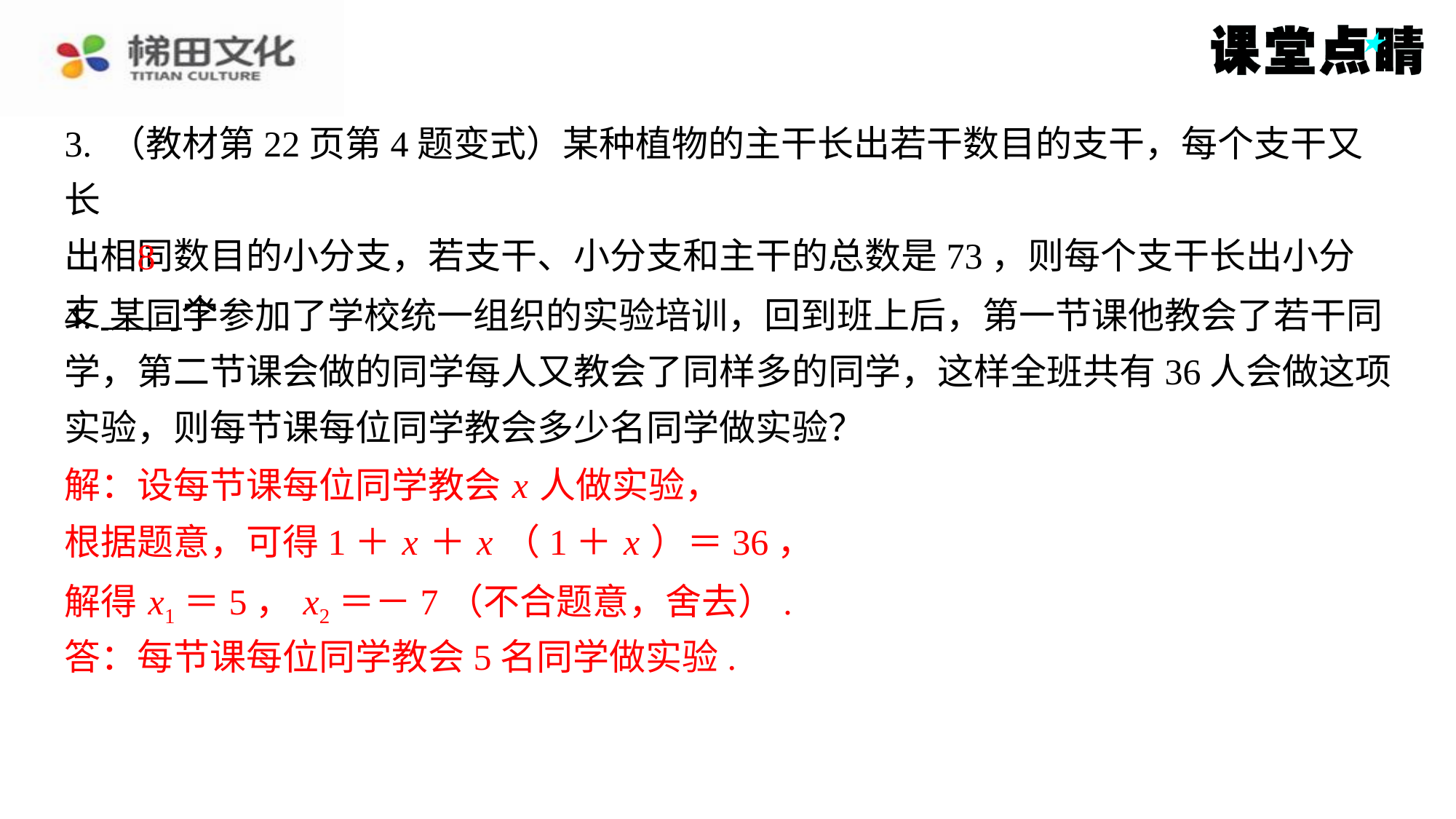

3. （教材第22页第4题变式）某种植物的主干长出若干数目的支干，每个支干又长
出相同数目的小分支，若支干、小分支和主干的总数是73，则每个支干长出小分
支            个.
8
4. 某同学参加了学校统一组织的实验培训，回到班上后，第一节课他教会了若干同
学，第二节课会做的同学每人又教会了同样多的同学，这样全班共有36人会做这项
实验，则每节课每位同学教会多少名同学做实验？
解：设每节课每位同学教会 x 人做实验，
解：设每节课每位同学教会 x 人做实验，
根据题意，可得1＋ x ＋ x （1＋ x ）＝36，
根据题意，可得1＋ x ＋ x （1＋ x ）＝36，
解得 x1＝5， x2＝－7（不合题意，舍去）.
解得 x1＝5， x2＝－7（不合题意，舍去）.
答：每节课每位同学教会5名同学做实验.
答：每节课每位同学教会5名同学做实验.